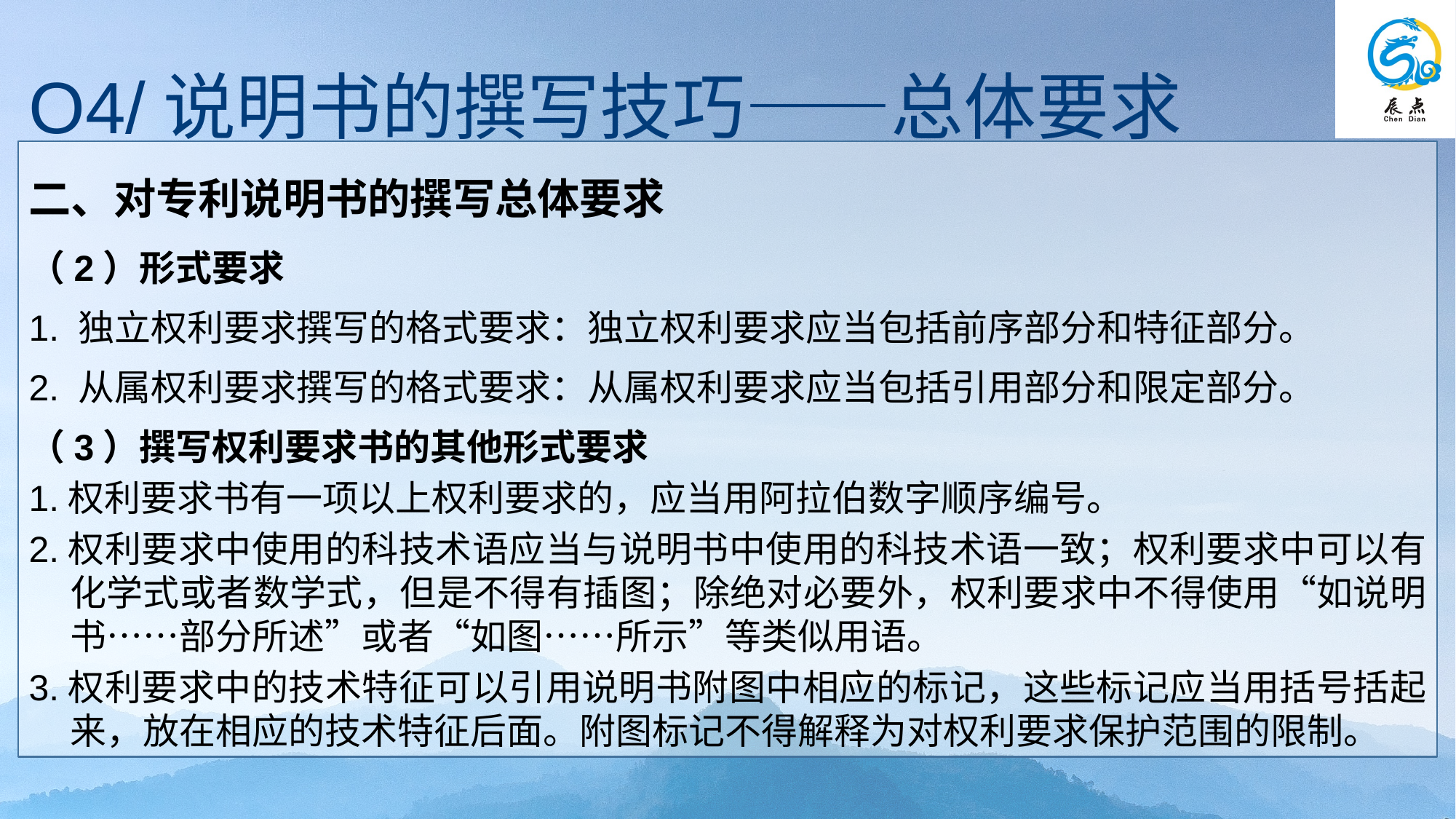

O4/说明书的撰写技巧——总体要求

二、对专利说明书的撰写总体要求
（2）形式要求
1. 独立权利要求撰写的格式要求：独立权利要求应当包括前序部分和特征部分。
2. 从属权利要求撰写的格式要求：从属权利要求应当包括引用部分和限定部分。
（3）撰写权利要求书的其他形式要求
1.权利要求书有一项以上权利要求的，应当用阿拉伯数字顺序编号。
2.权利要求中使用的科技术语应当与说明书中使用的科技术语一致；权利要求中可以有化学式或者数学式，但是不得有插图；除绝对必要外，权利要求中不得使用“如说明书……部分所述”或者“如图……所示”等类似用语。
3.权利要求中的技术特征可以引用说明书附图中相应的标记，这些标记应当用括号括起来，放在相应的技术特征后面。附图标记不得解释为对权利要求保护范围的限制。
19